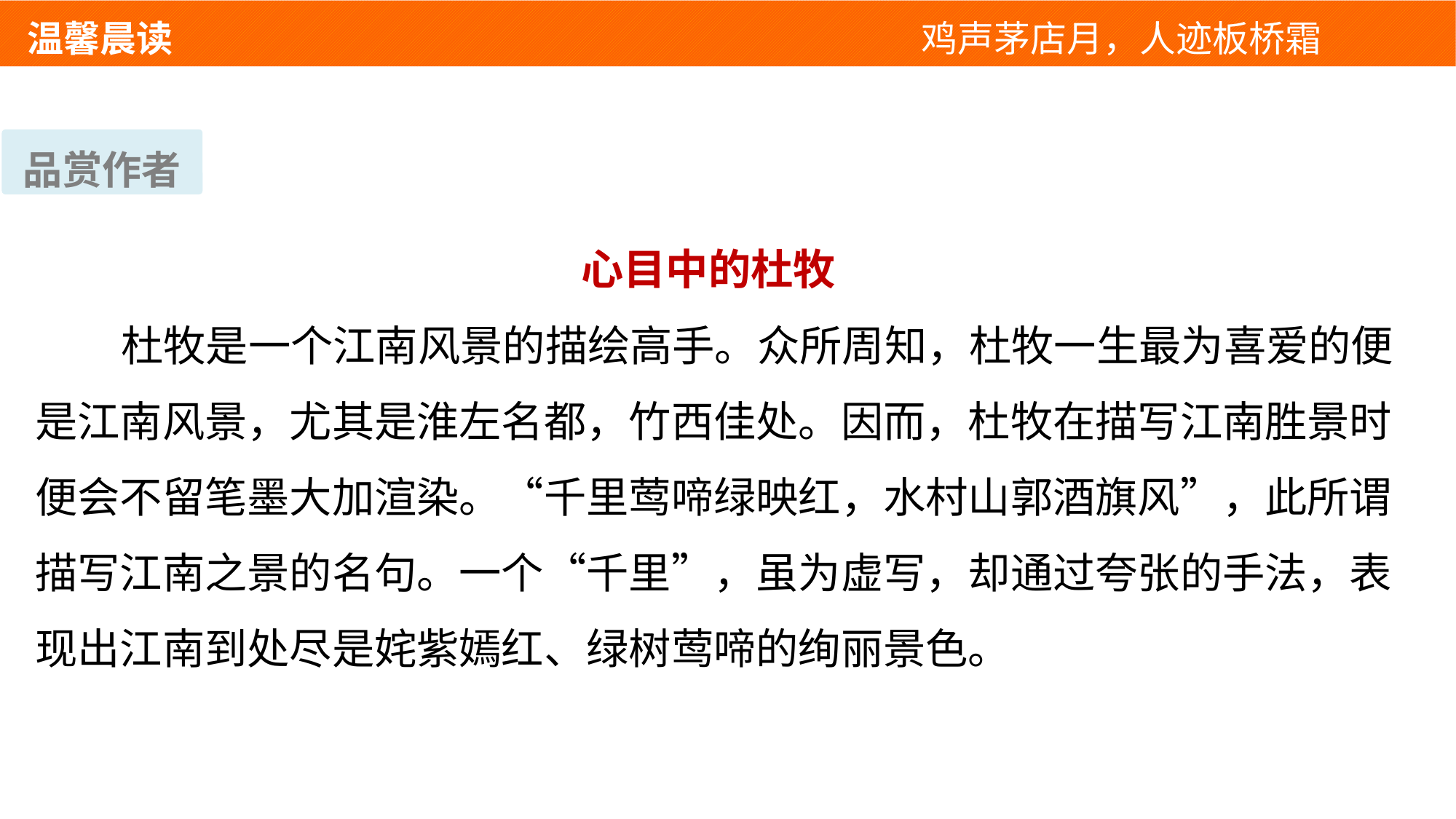

温馨晨读                                     　 　　　　　　　　　　　鸡声茅店月，人迹板桥霜
品赏作者
					心目中的杜牧
        杜牧是一个江南风景的描绘高手。众所周知，杜牧一生最为喜爱的便是江南风景，尤其是淮左名都，竹西佳处。因而，杜牧在描写江南胜景时便会不留笔墨大加渲染。“千里莺啼绿映红，水村山郭酒旗风”，此所谓描写江南之景的名句。一个“千里”，虽为虚写，却通过夸张的手法，表现出江南到处尽是姹紫嫣红、绿树莺啼的绚丽景色。